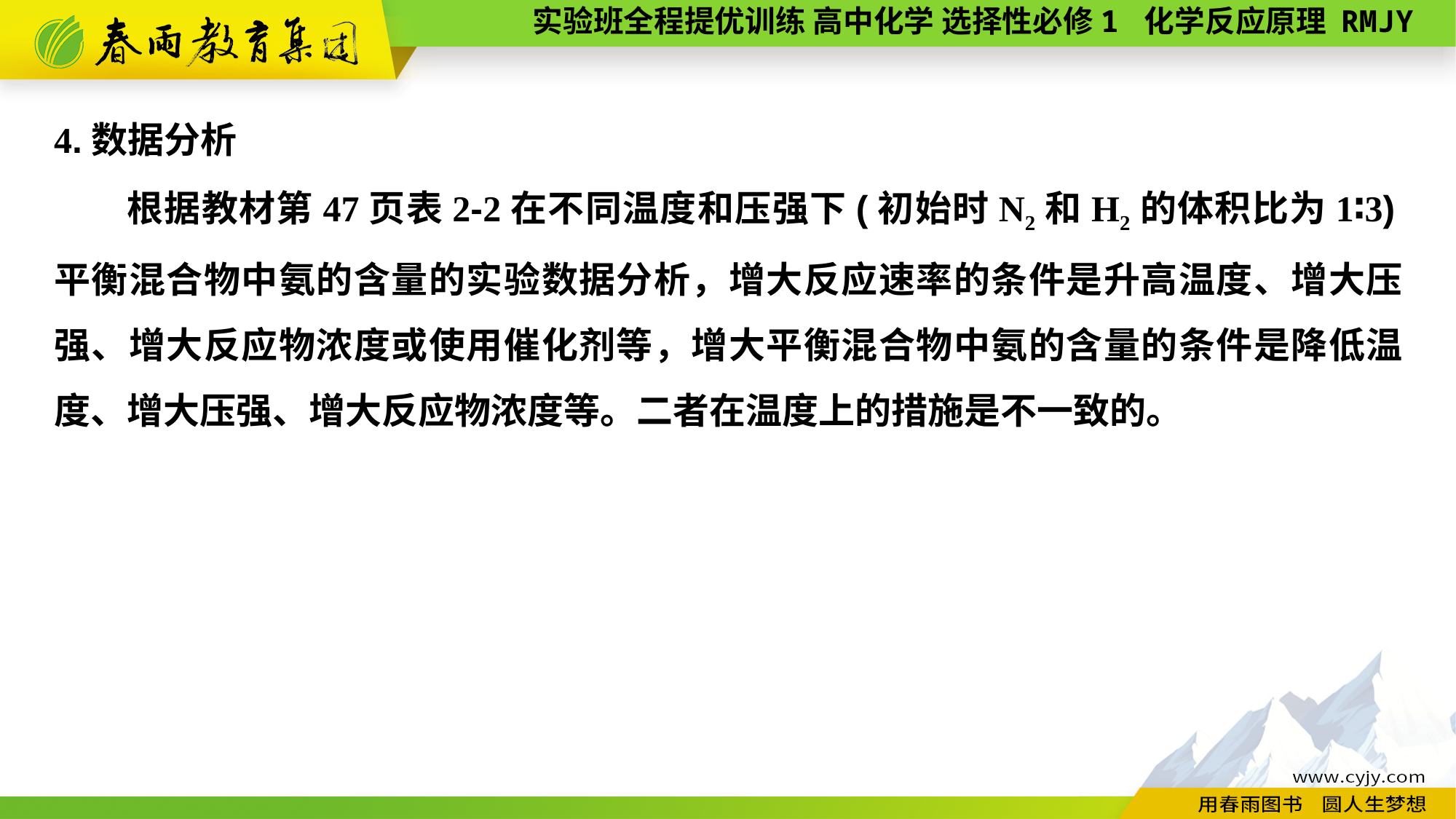

4.数据分析
根据教材第47页表2-2在不同温度和压强下(初始时N2和H2的体积比为1∶3)平衡混合物中氨的含量的实验数据分析，增大反应速率的条件是升高温度、增大压强、增大反应物浓度或使用催化剂等，增大平衡混合物中氨的含量的条件是降低温度、增大压强、增大反应物浓度等。二者在温度上的措施是不一致的。